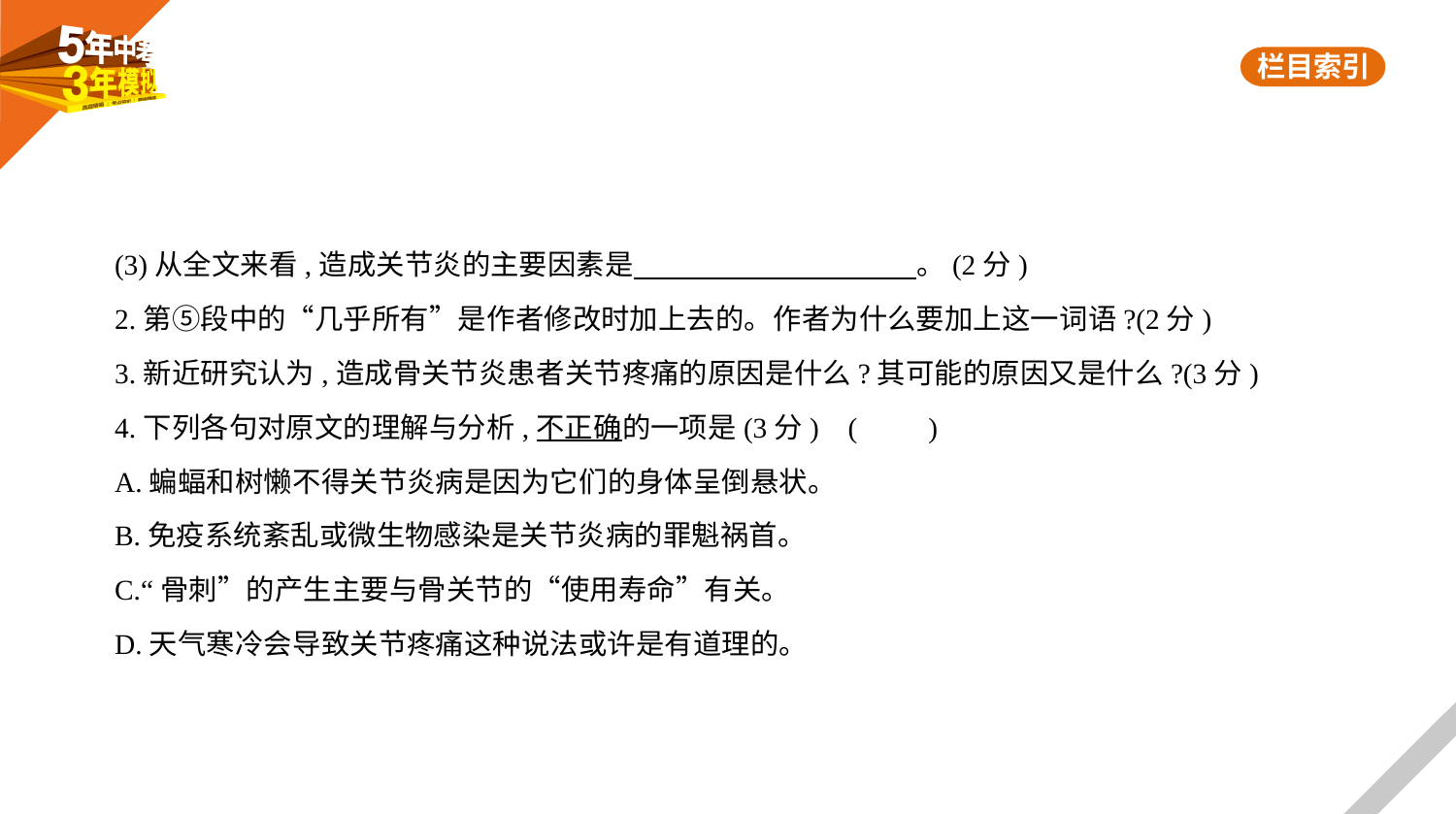

(3)从全文来看,造成关节炎的主要因素是　　　　　　　　　    。(2分)
2.第⑤段中的“几乎所有”是作者修改时加上去的。作者为什么要加上这一词语?(2分)
3.新近研究认为,造成骨关节炎患者关节疼痛的原因是什么?其可能的原因又是什么?(3分)
4.下列各句对原文的理解与分析,不正确的一项是(3分) (　　)
A.蝙蝠和树懒不得关节炎病是因为它们的身体呈倒悬状。
B.免疫系统紊乱或微生物感染是关节炎病的罪魁祸首。
C.“骨刺”的产生主要与骨关节的“使用寿命”有关。
D.天气寒冷会导致关节疼痛这种说法或许是有道理的。